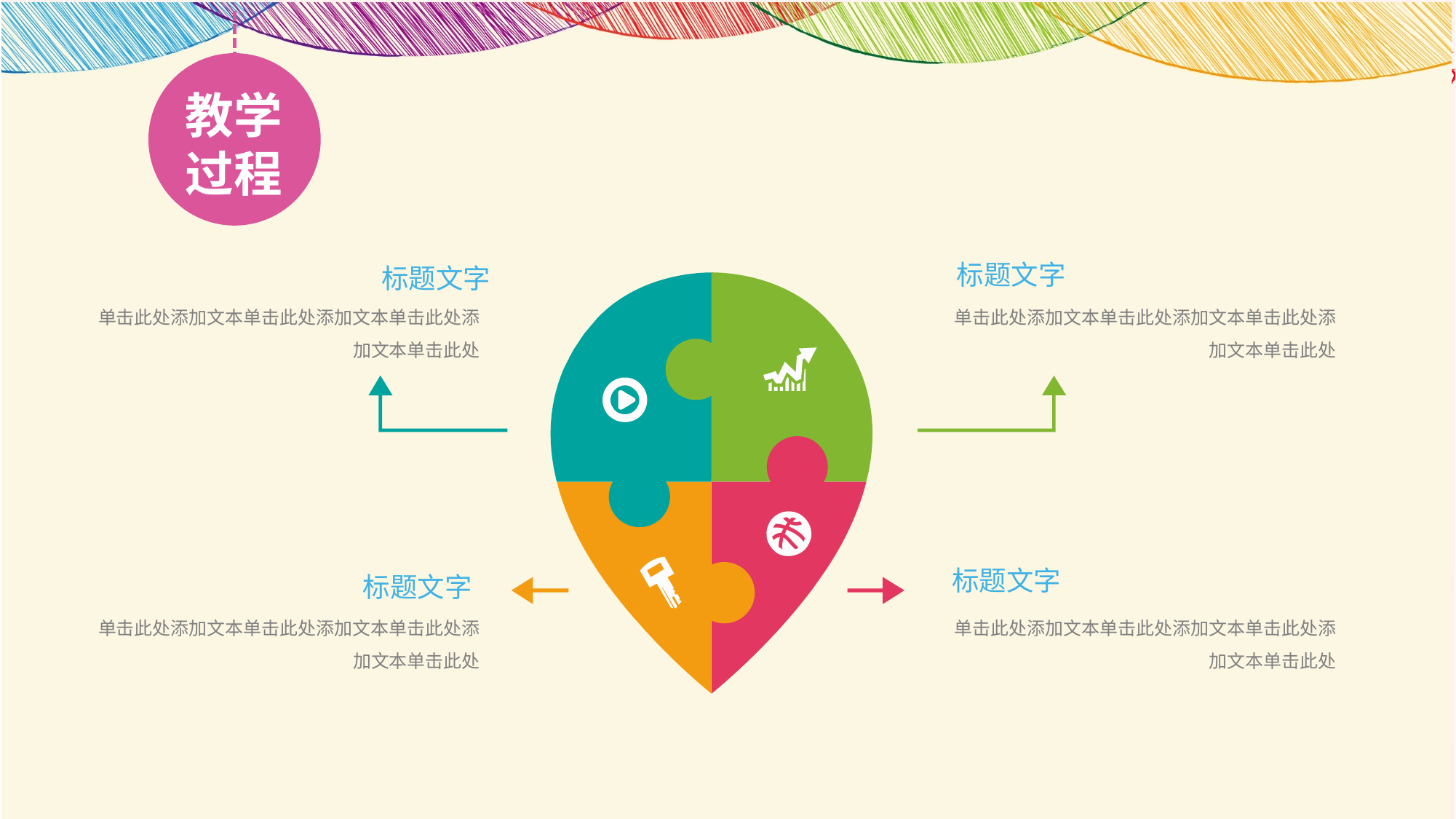

教学
过程
教学
过程
标题文字
单击此处添加文本单击此处添加文本单击此处添加文本单击此处
标题文字
单击此处添加文本单击此处添加文本单击此处添加文本单击此处

标题文字
单击此处添加文本单击此处添加文本单击此处添加文本单击此处
标题文字
单击此处添加文本单击此处添加文本单击此处添加文本单击此处